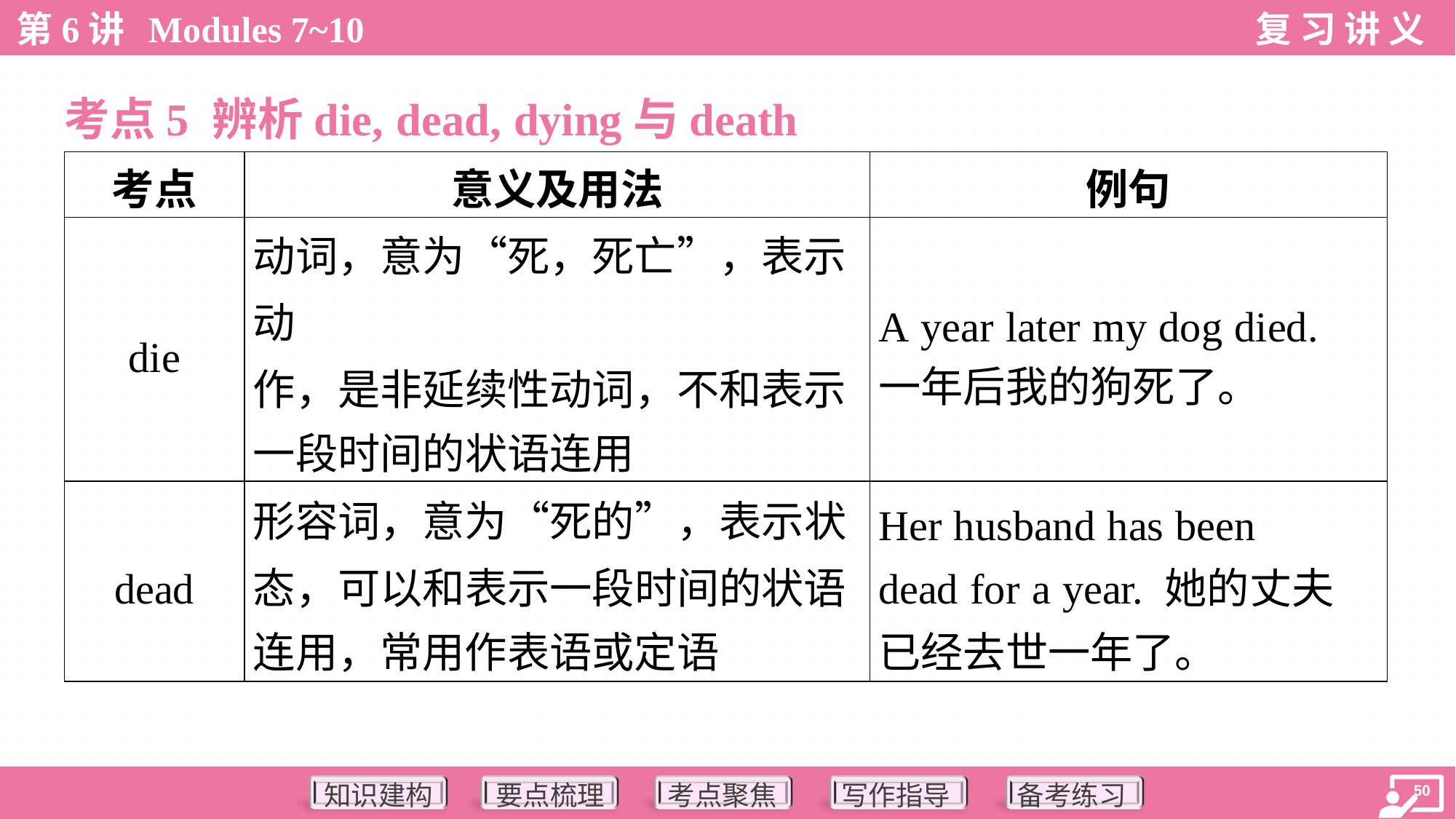

考点5 辨析die, dead, dying与death
| 考点 | 意义及用法 | 例句 |
| --- | --- | --- |
| die | 动词，意为“死，死亡”，表示动 作，是非延续性动词，不和表示 一段时间的状语连用 | A year later my dog died. 一年后我的狗死了。 |
| dead | 形容词，意为“死的”，表示状 态，可以和表示一段时间的状语 连用，常用作表语或定语 | Her husband has been dead for a year. 她的丈夫 已经去世一年了。 |